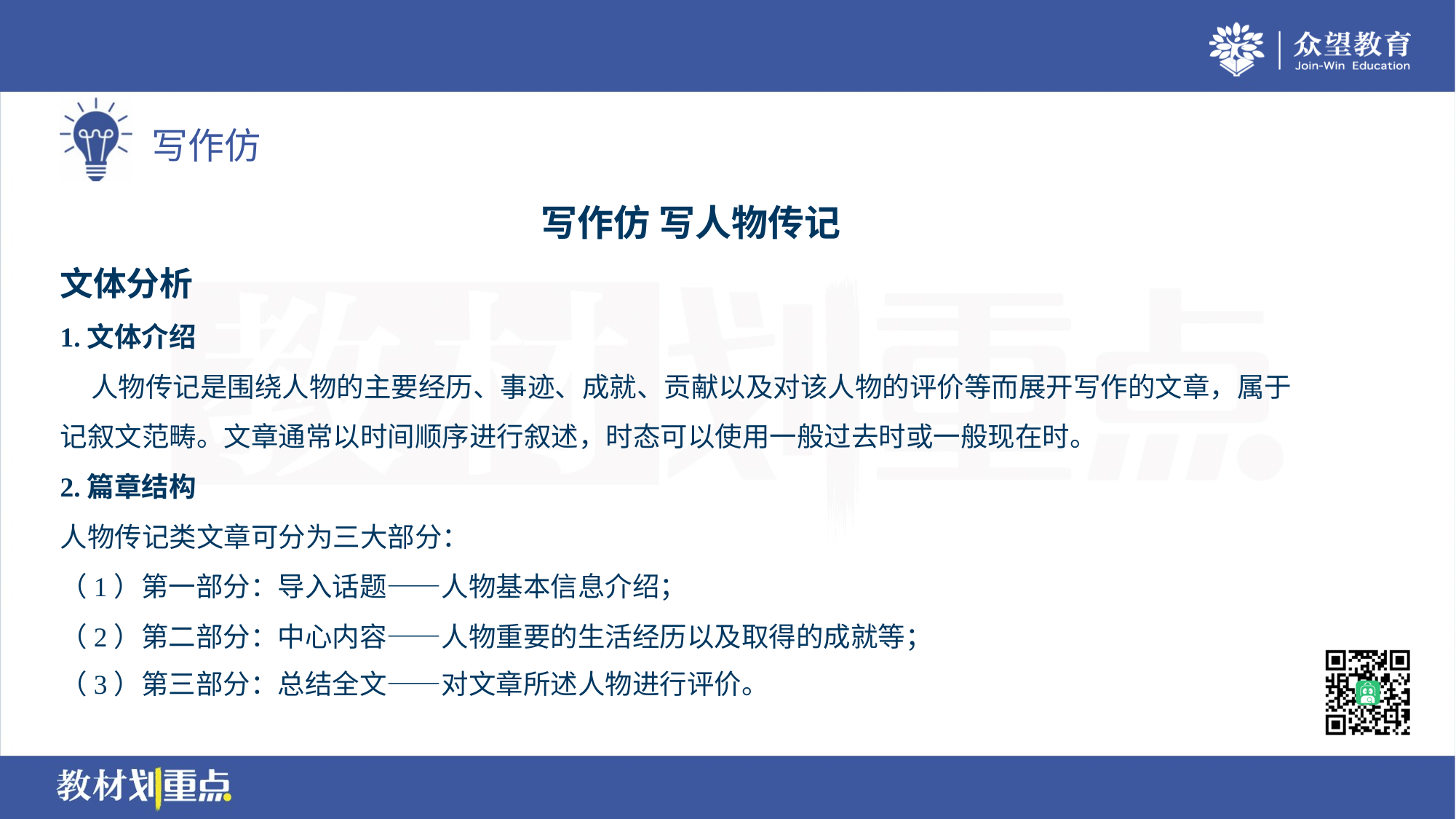

写作仿 写人物传记
文体分析
1.文体介绍
    人物传记是围绕人物的主要经历、事迹、成就、贡献以及对该人物的评价等而展开写作的文章，属于
记叙文范畴。文章通常以时间顺序进行叙述，时态可以使用一般过去时或一般现在时。
2.篇章结构
人物传记类文章可分为三大部分：
（1）第一部分：导入话题——人物基本信息介绍；
（2）第二部分：中心内容——人物重要的生活经历以及取得的成就等；
（3）第三部分：总结全文——对文章所述人物进行评价。